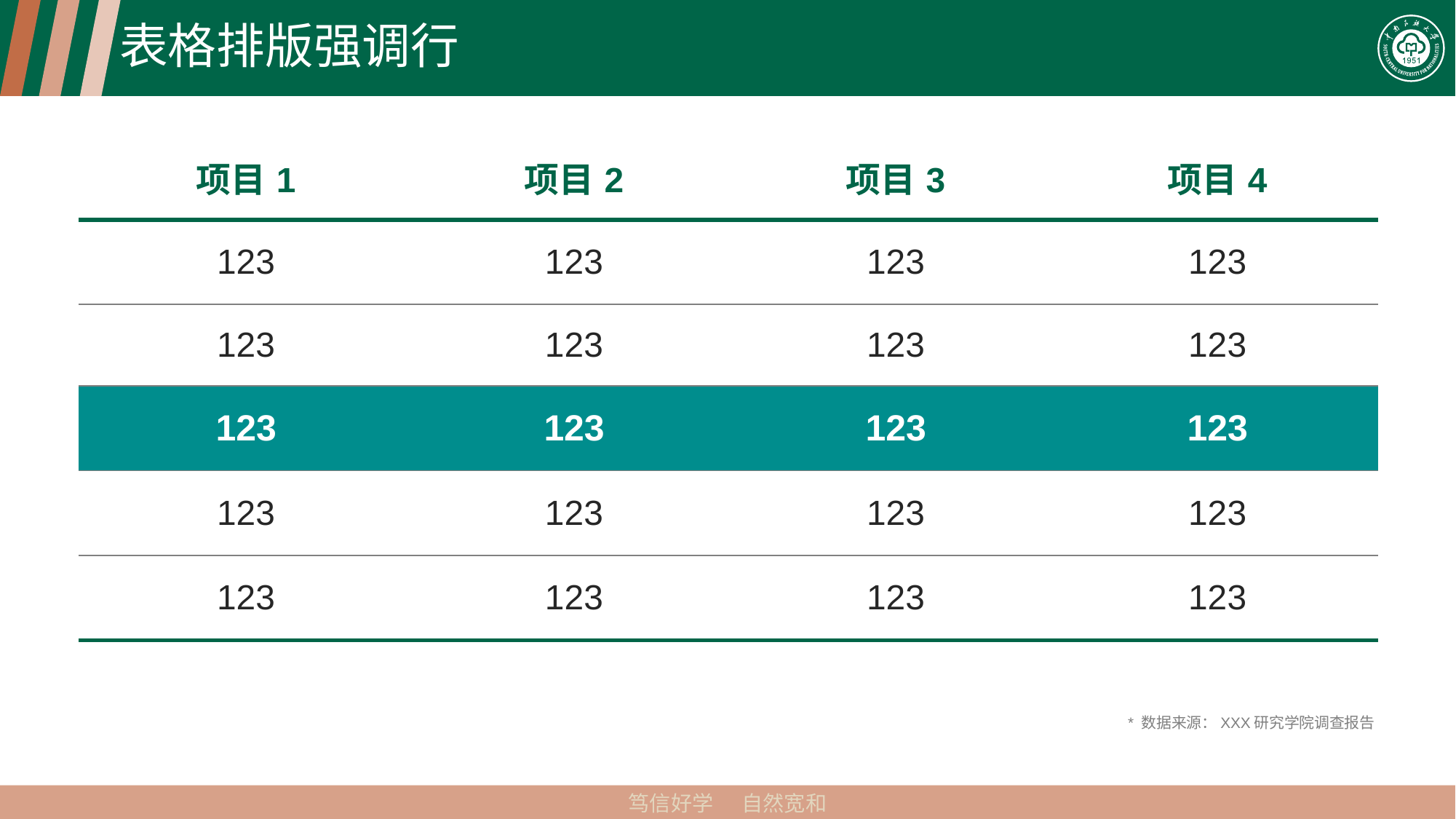

# 表格排版强调行
| 项目1 | 项目2 | 项目3 | 项目4 |
| --- | --- | --- | --- |
| 123 | 123 | 123 | 123 |
| 123 | 123 | 123 | 123 |
| 123 | 123 | 123 | 123 |
| 123 | 123 | 123 | 123 |
| 123 | 123 | 123 | 123 |
* 数据来源：XXX研究学院调查报告